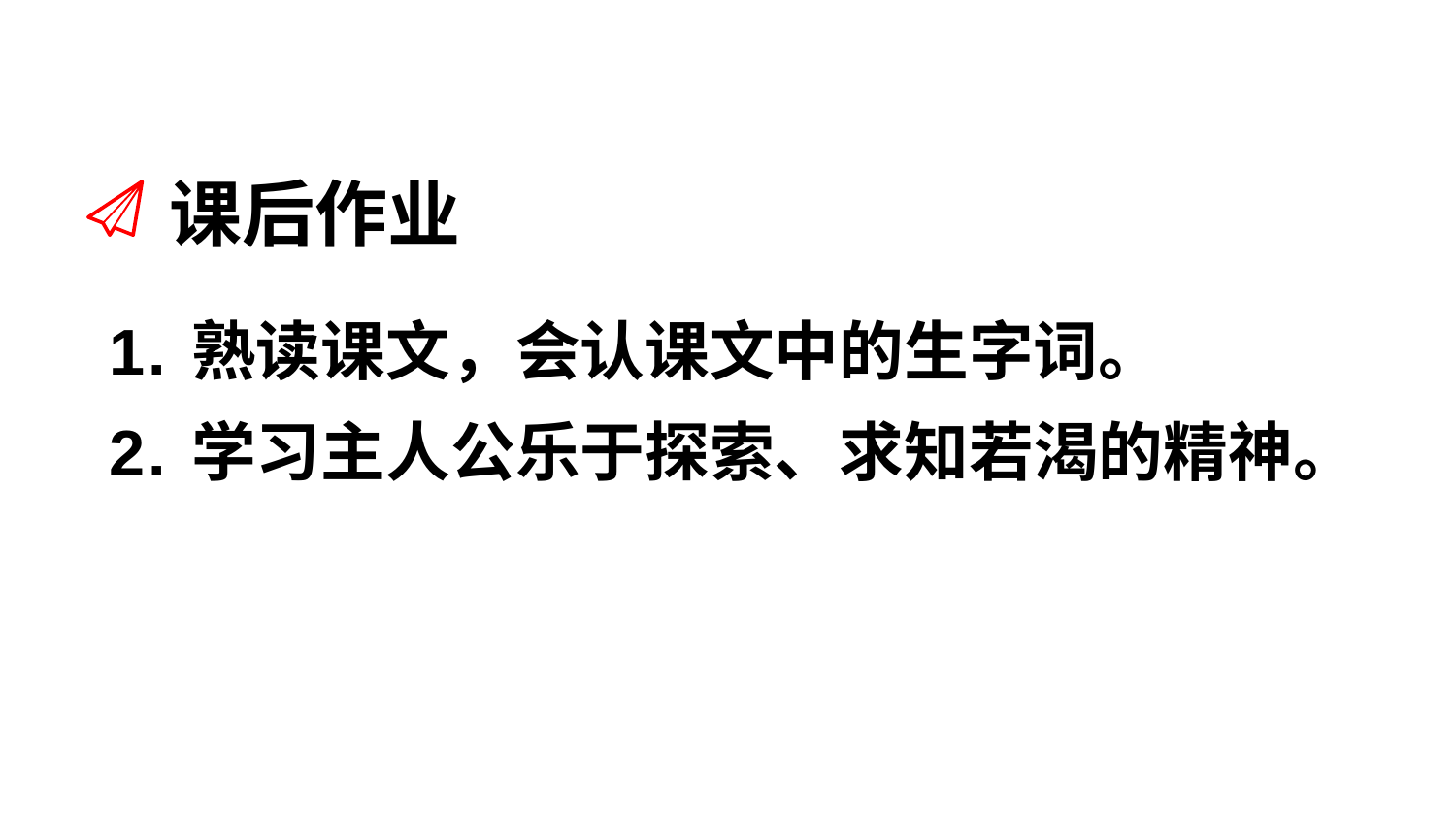

课后作业

熟读课文，会认课文中的生字词。
学习主人公乐于探索、求知若渴的精神。